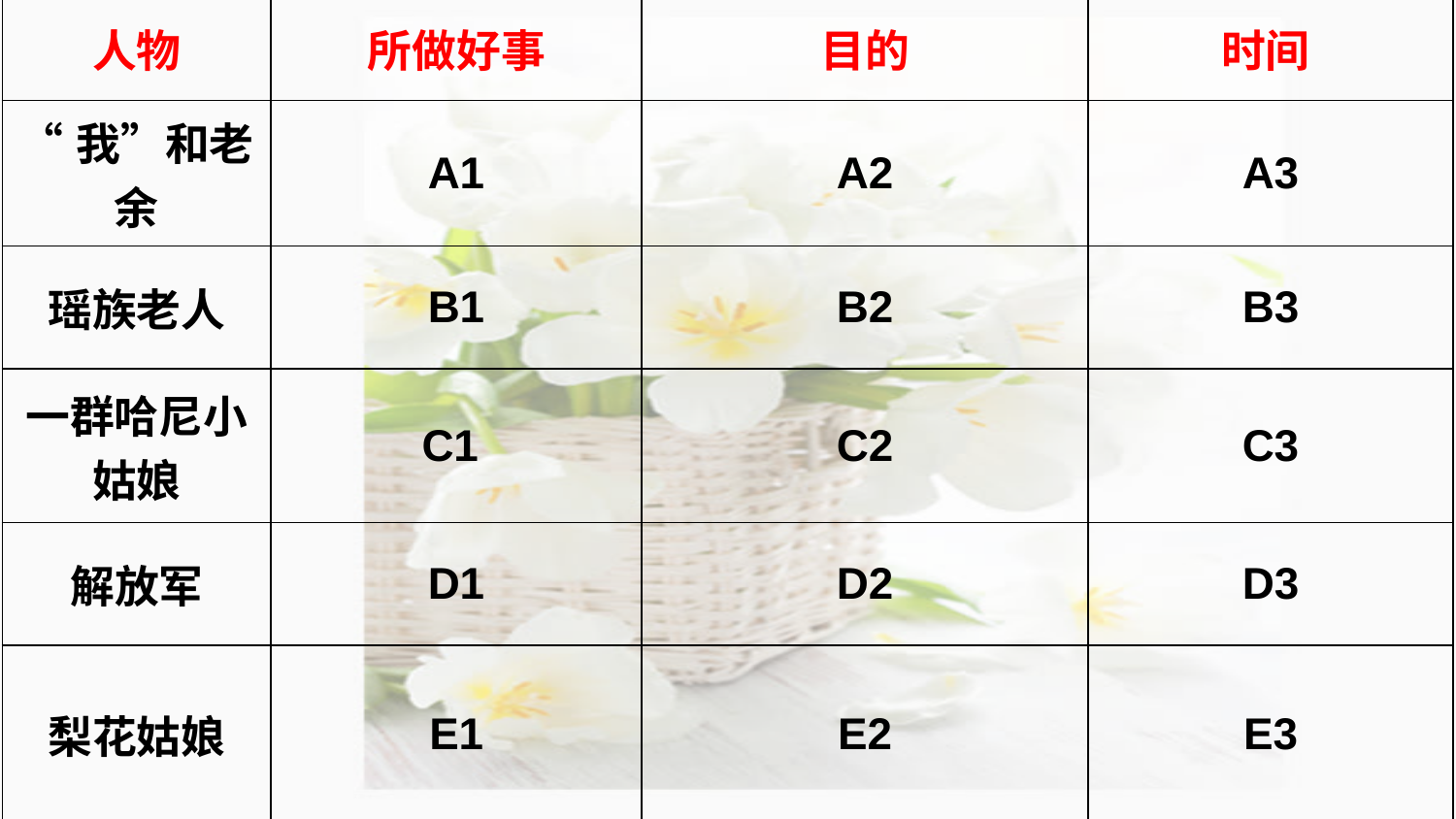

| 人物 | 所做好事 | 目的 | 时间 |
| --- | --- | --- | --- |
| “我”和老余 | A1 | A2 | A3 |
| 瑶族老人 | B1 | B2 | B3 |
| 一群哈尼小姑娘 | C1 | C2 | C3 |
| 解放军 | D1 | D2 | D3 |
| 梨花姑娘 | E1 | E2 | E3 |